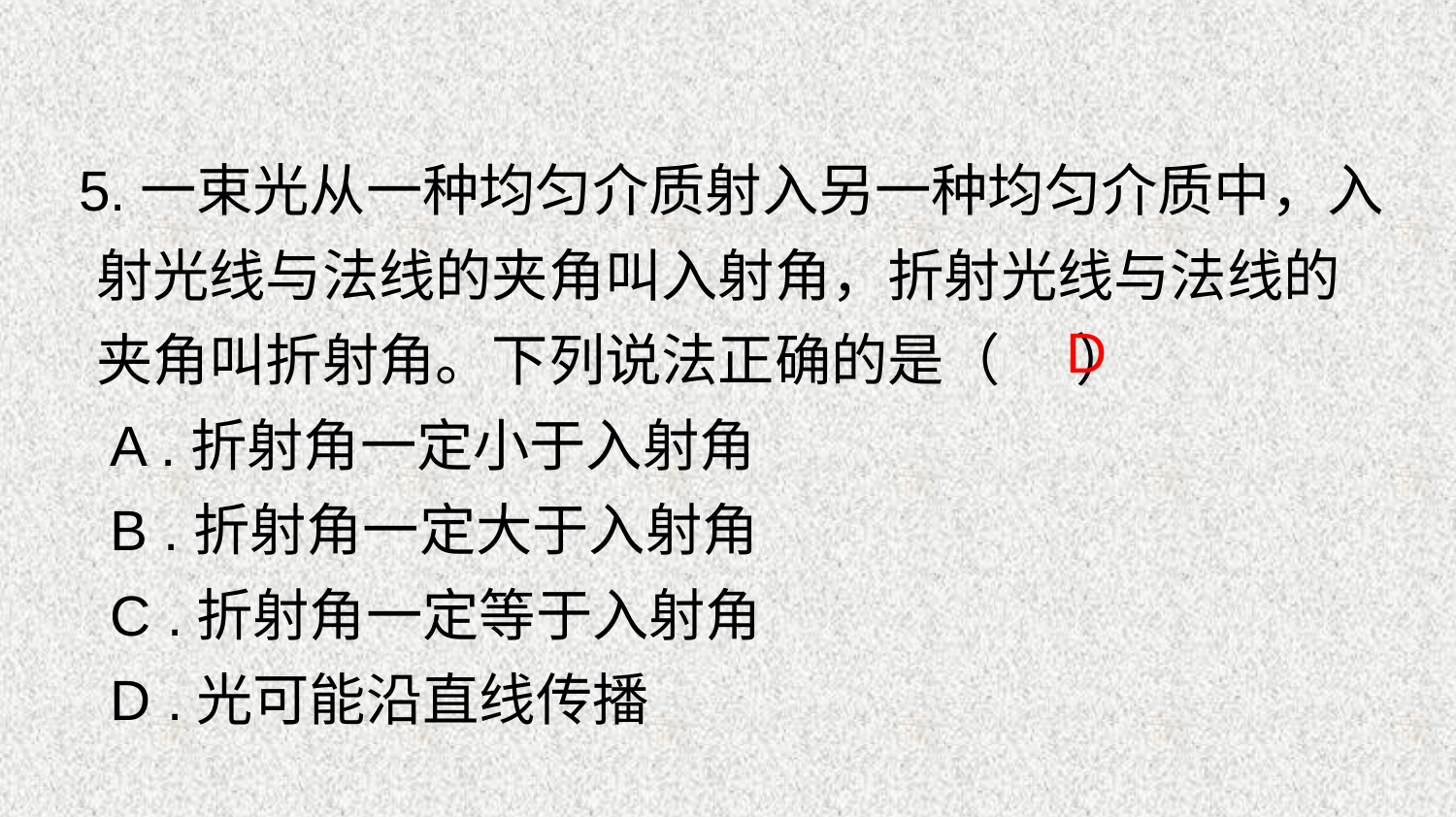

5.一束光从一种均匀介质射入另一种均匀介质中，入射光线与法线的夹角叫入射角，折射光线与法线的夹角叫折射角。下列说法正确的是（      ）
  A .折射角一定小于入射角
  B .折射角一定大于入射角
  C .折射角一定等于入射角
  D .光可能沿直线传播
D